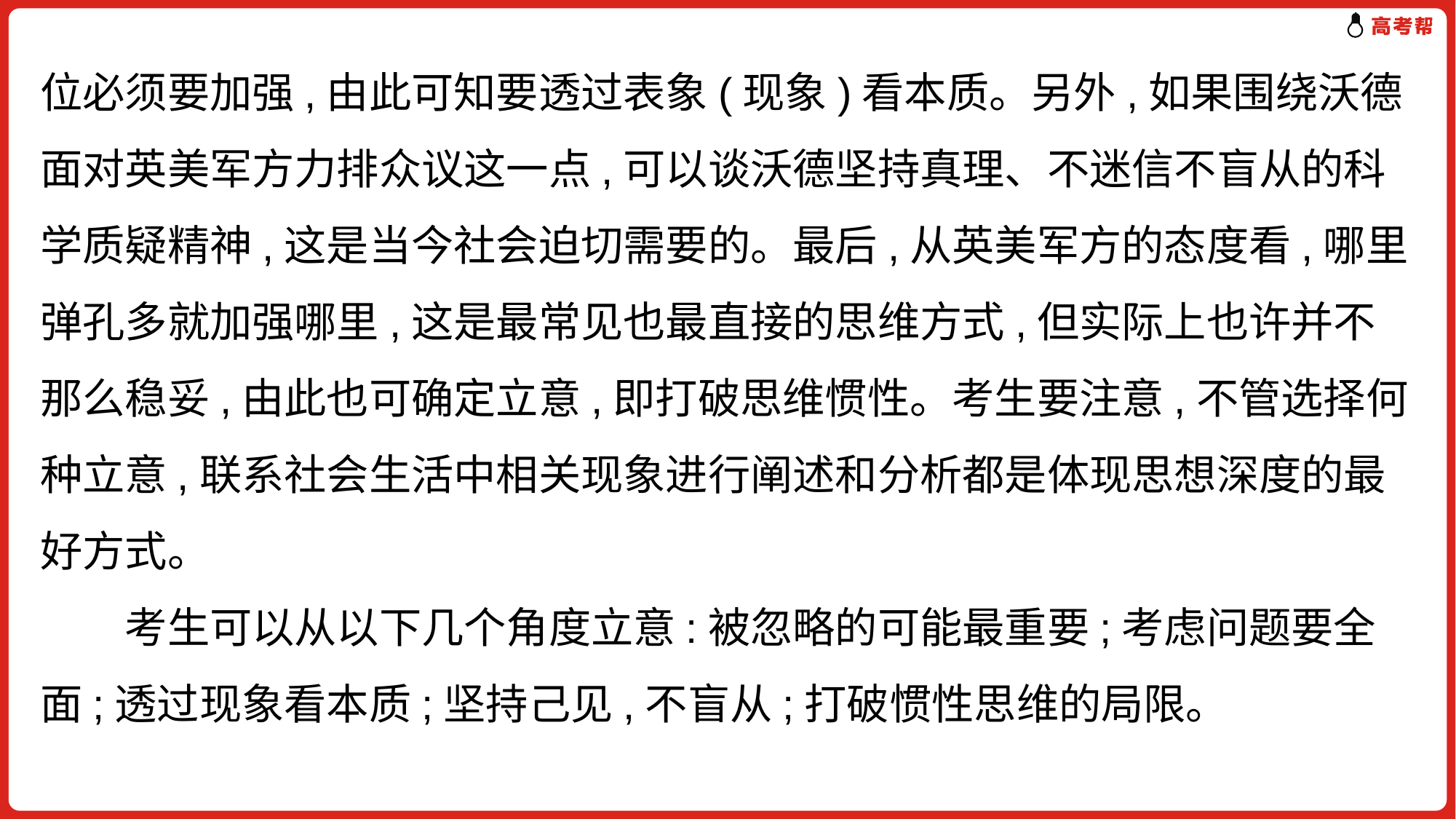

位必须要加强,由此可知要透过表象(现象)看本质。另外,如果围绕沃德面对英美军方力排众议这一点,可以谈沃德坚持真理、不迷信不盲从的科学质疑精神,这是当今社会迫切需要的。最后,从英美军方的态度看,哪里弹孔多就加强哪里,这是最常见也最直接的思维方式,但实际上也许并不那么稳妥,由此也可确定立意,即打破思维惯性。考生要注意,不管选择何种立意,联系社会生活中相关现象进行阐述和分析都是体现思想深度的最好方式。
　　考生可以从以下几个角度立意:被忽略的可能最重要;考虑问题要全面;透过现象看本质;坚持己见,不盲从;打破惯性思维的局限。